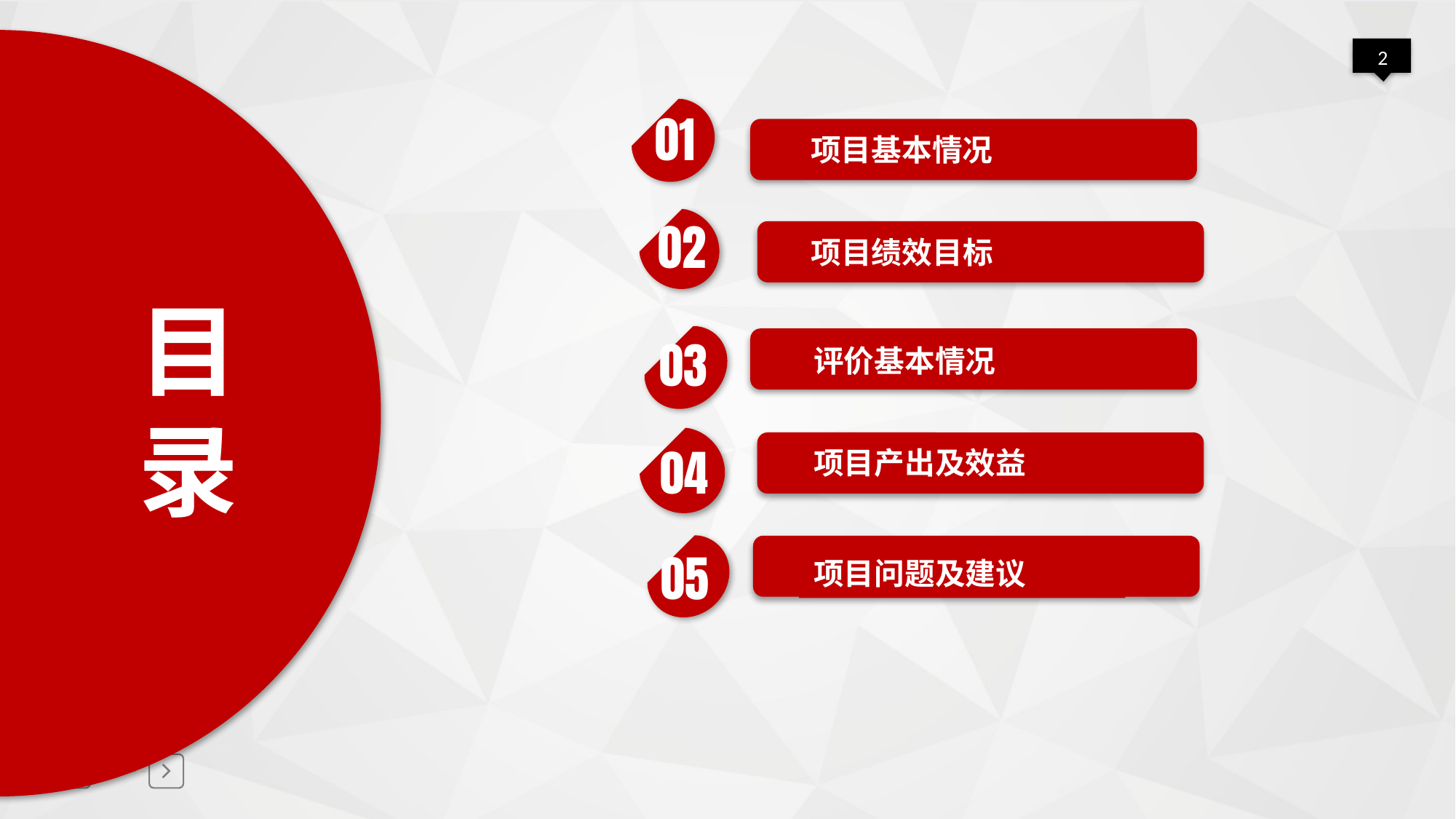

目
录
01

项目基本情况
02

项目绩效目标

评价基本情况
03

项目产出及效益

04

项目问题及建议
05